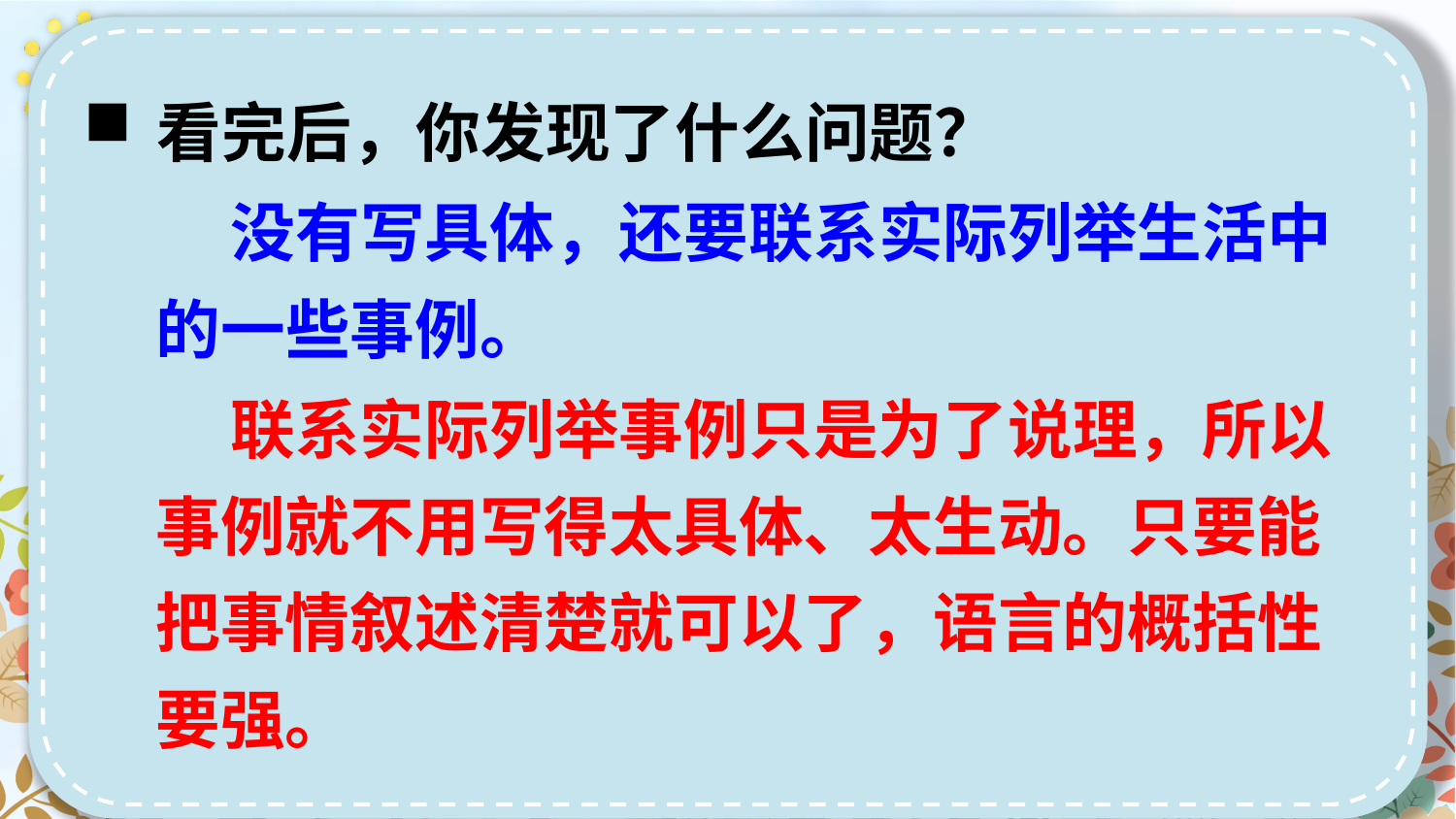

看完后，你发现了什么问题？
    没有写具体，还要联系实际列举生活中的一些事例。
    联系实际列举事例只是为了说理，所以事例就不用写得太具体、太生动。只要能把事情叙述清楚就可以了，语言的概括性要强。